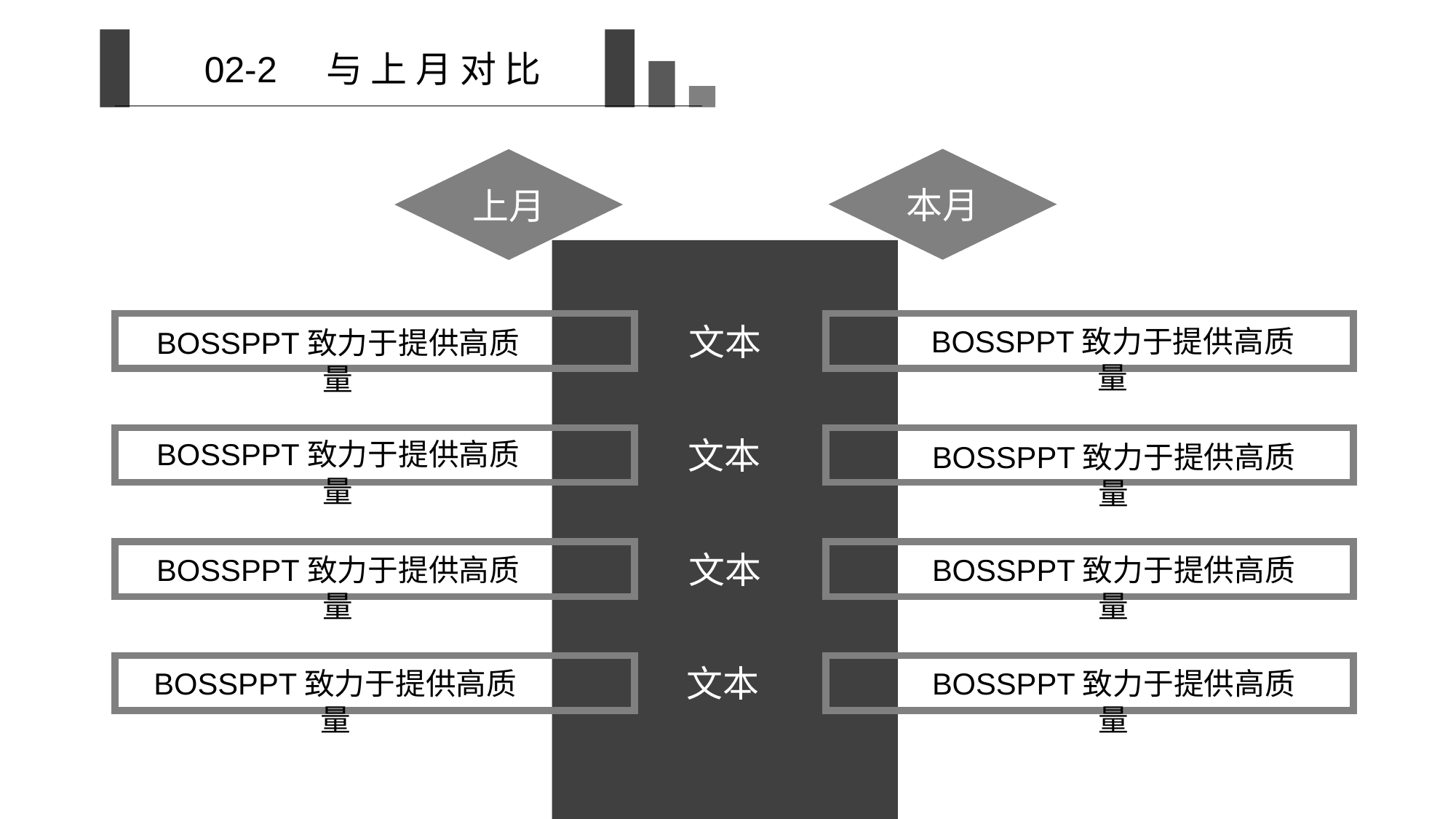

02-2    与 上 月 对 比
本月
上月

文本

BOSSPPT致力于提供高质量
BOSSPPT致力于提供高质量
文本

BOSSPPT致力于提供高质量
BOSSPPT致力于提供高质量
文本

BOSSPPT致力于提供高质量
BOSSPPT致力于提供高质量
文本

BOSSPPT致力于提供高质量
BOSSPPT致力于提供高质量